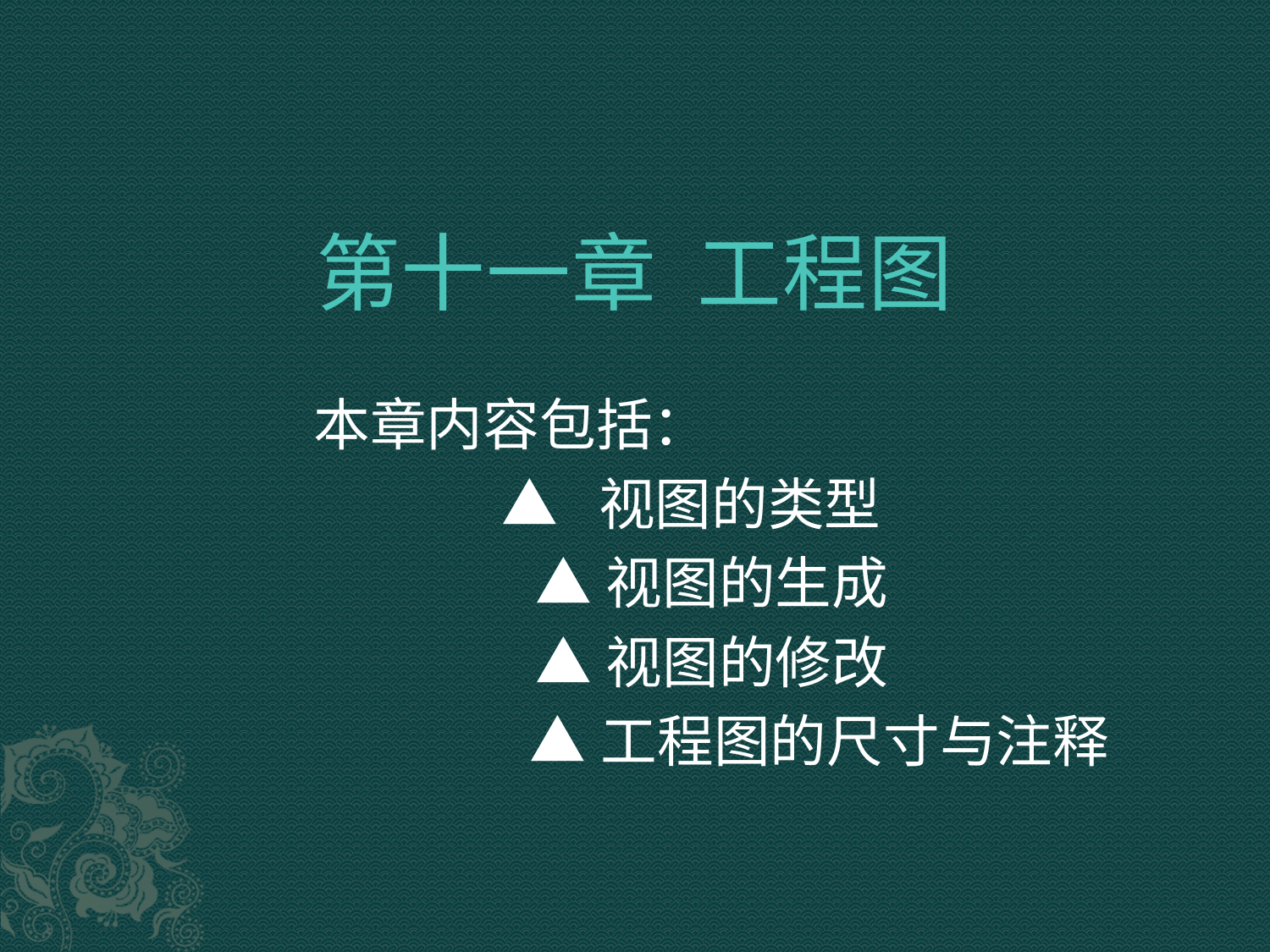

# 第十一章  工程图
      本章内容包括：
                      ▲  视图的类型
 ▲视图的生成
 ▲视图的修改
                  ▲工程图的尺寸与注释